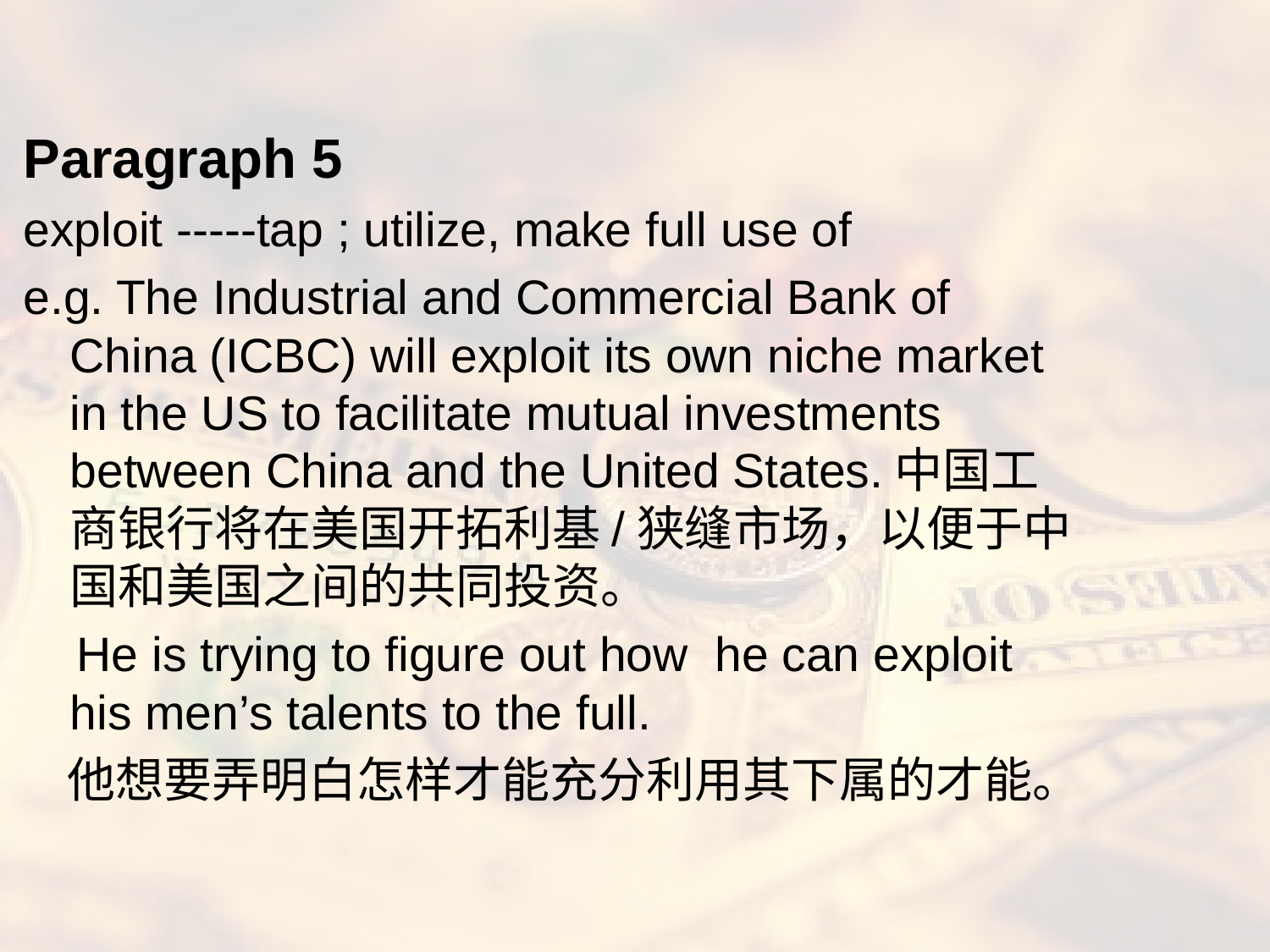

#
Paragraph 5
exploit -----tap ; utilize, make full use of
e.g. The Industrial and Commercial Bank of China (ICBC) will exploit its own niche market in the US to facilitate mutual investments between China and the United States.中国工商银行将在美国开拓利基/狭缝市场，以便于中国和美国之间的共同投资。
    He is trying to figure out how  he can exploit his men’s talents to the full.
   他想要弄明白怎样才能充分利用其下属的才能。